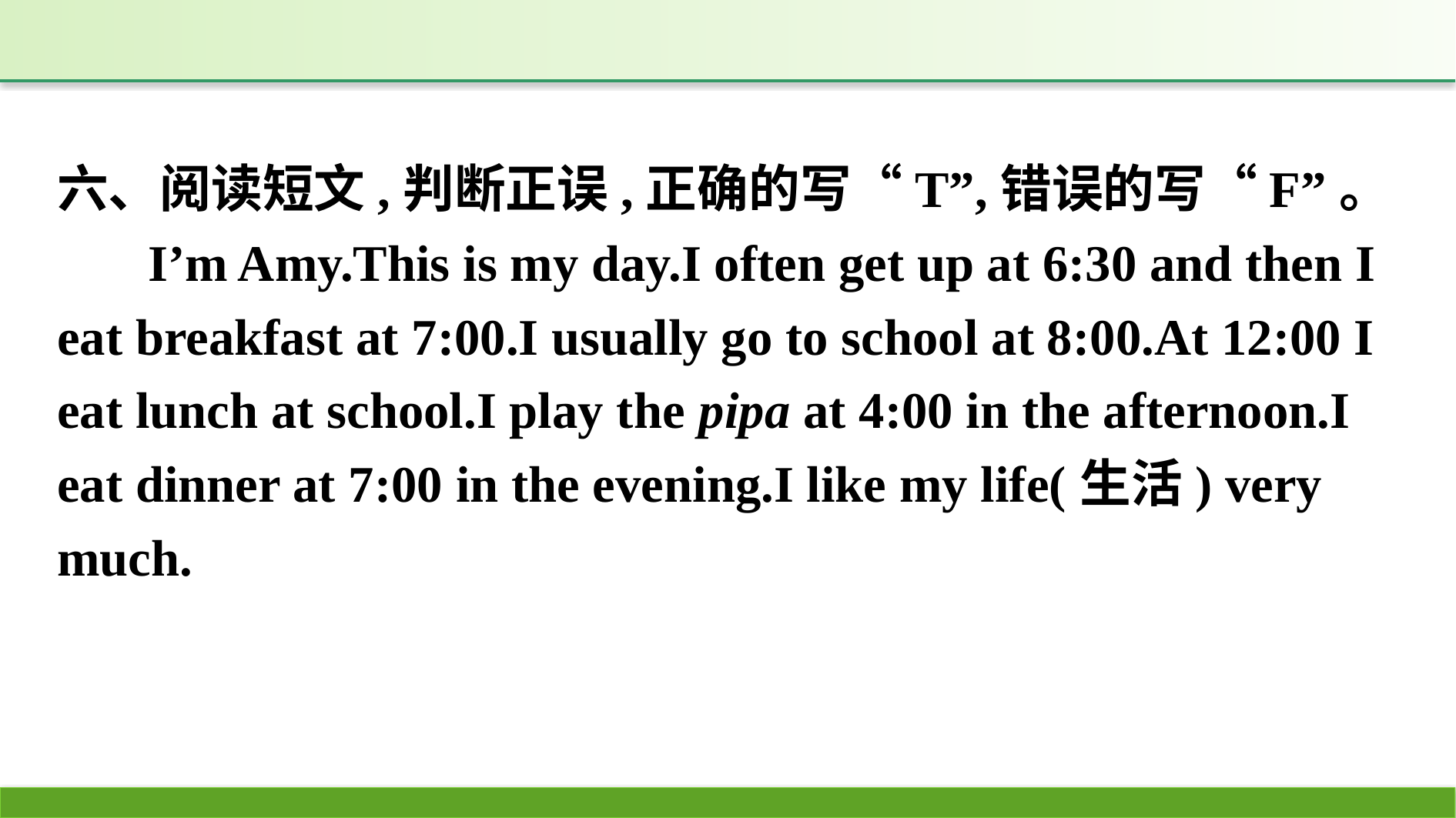

六、阅读短文,判断正误,正确的写“T”,错误的写“F”。
I’m Amy.This is my day.I often get up at 6:30 and then I eat breakfast at 7:00.I usually go to school at 8:00.At 12:00 I eat lunch at school.I play the pipa at 4:00 in the afternoon.I eat dinner at 7:00 in the evening.I like my life(生活) very much.